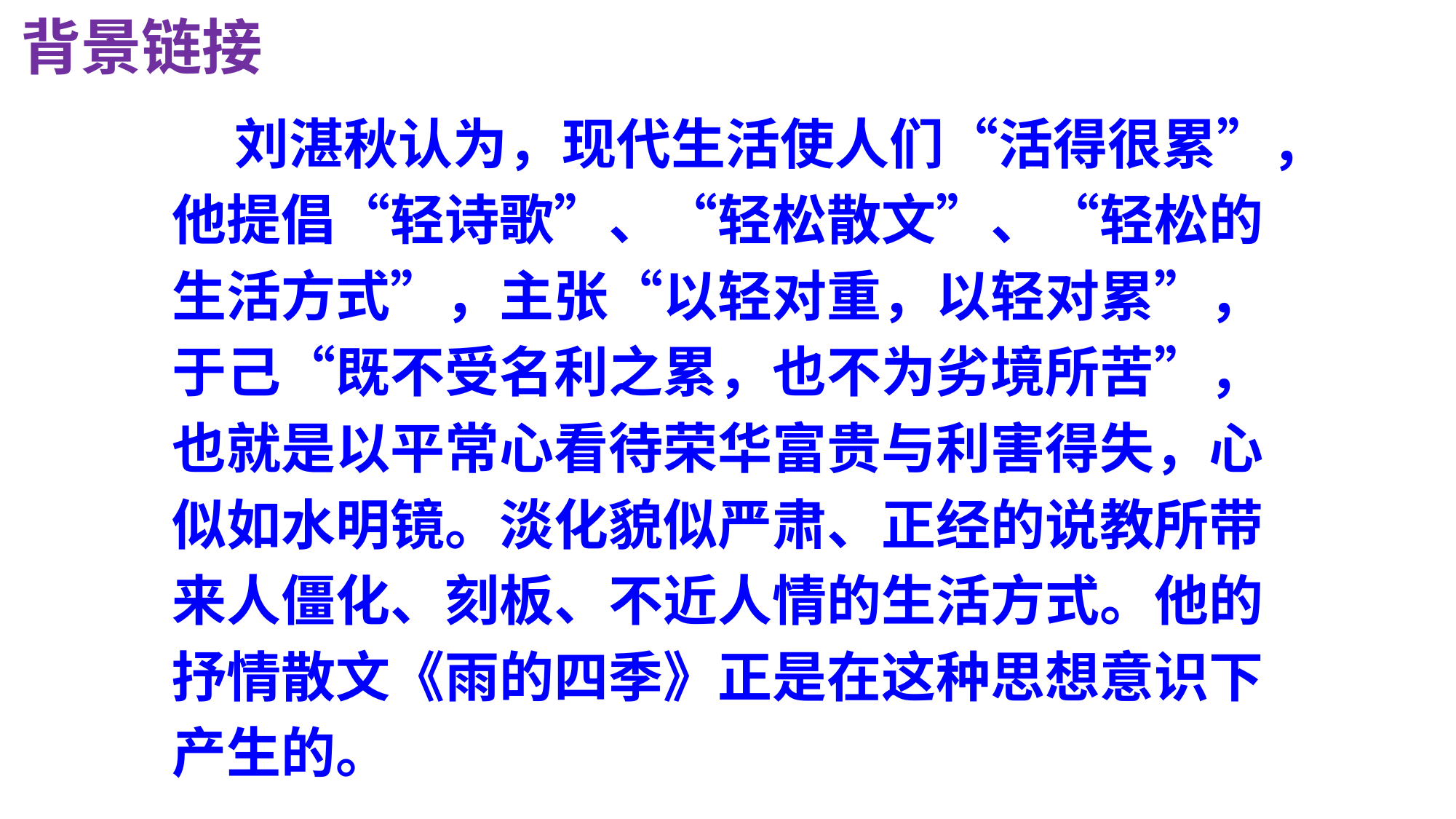

背景链接
    刘湛秋认为，现代生活使人们“活得很累”，他提倡“轻诗歌”、“轻松散文”、“轻松的生活方式”，主张“以轻对重，以轻对累”，于己“既不受名利之累，也不为劣境所苦”，也就是以平常心看待荣华富贵与利害得失，心似如水明镜。淡化貌似严肃、正经的说教所带来人僵化、刻板、不近人情的生活方式。他的抒情散文《雨的四季》正是在这种思想意识下产生的。